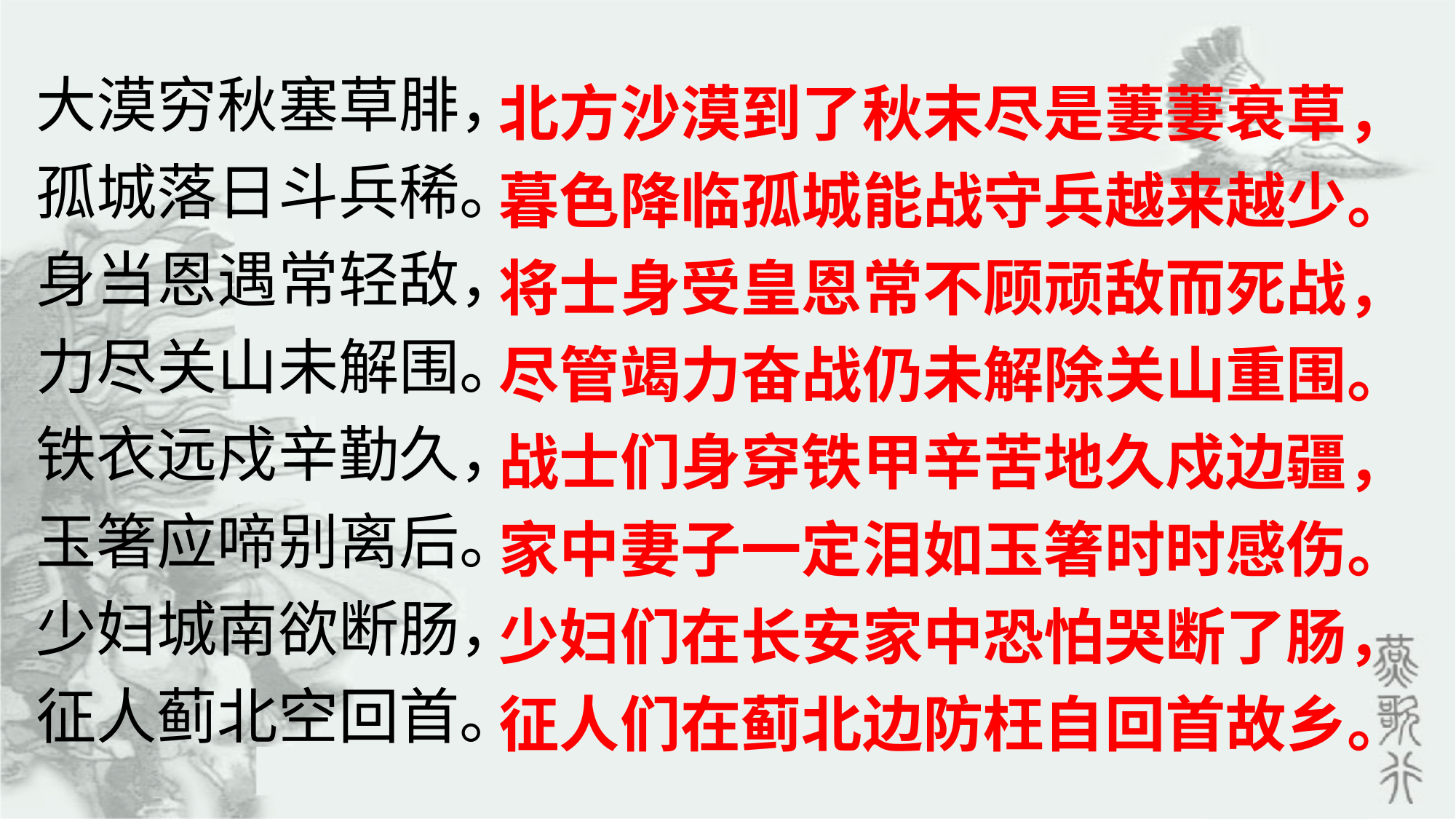

大漠穷秋塞草腓，
孤城落日斗兵稀。
身当恩遇常轻敌，
力尽关山未解围。
铁衣远戍辛勤久，
玉箸应啼别离后。
少妇城南欲断肠，
征人蓟北空回首。
北方沙漠到了秋末尽是萋萋衰草，
暮色降临孤城能战守兵越来越少。
将士身受皇恩常不顾顽敌而死战，
尽管竭力奋战仍未解除关山重围。
战士们身穿铁甲辛苦地久戍边疆，
家中妻子一定泪如玉箸时时感伤。
少妇们在长安家中恐怕哭断了肠，
征人们在蓟北边防枉自回首故乡。